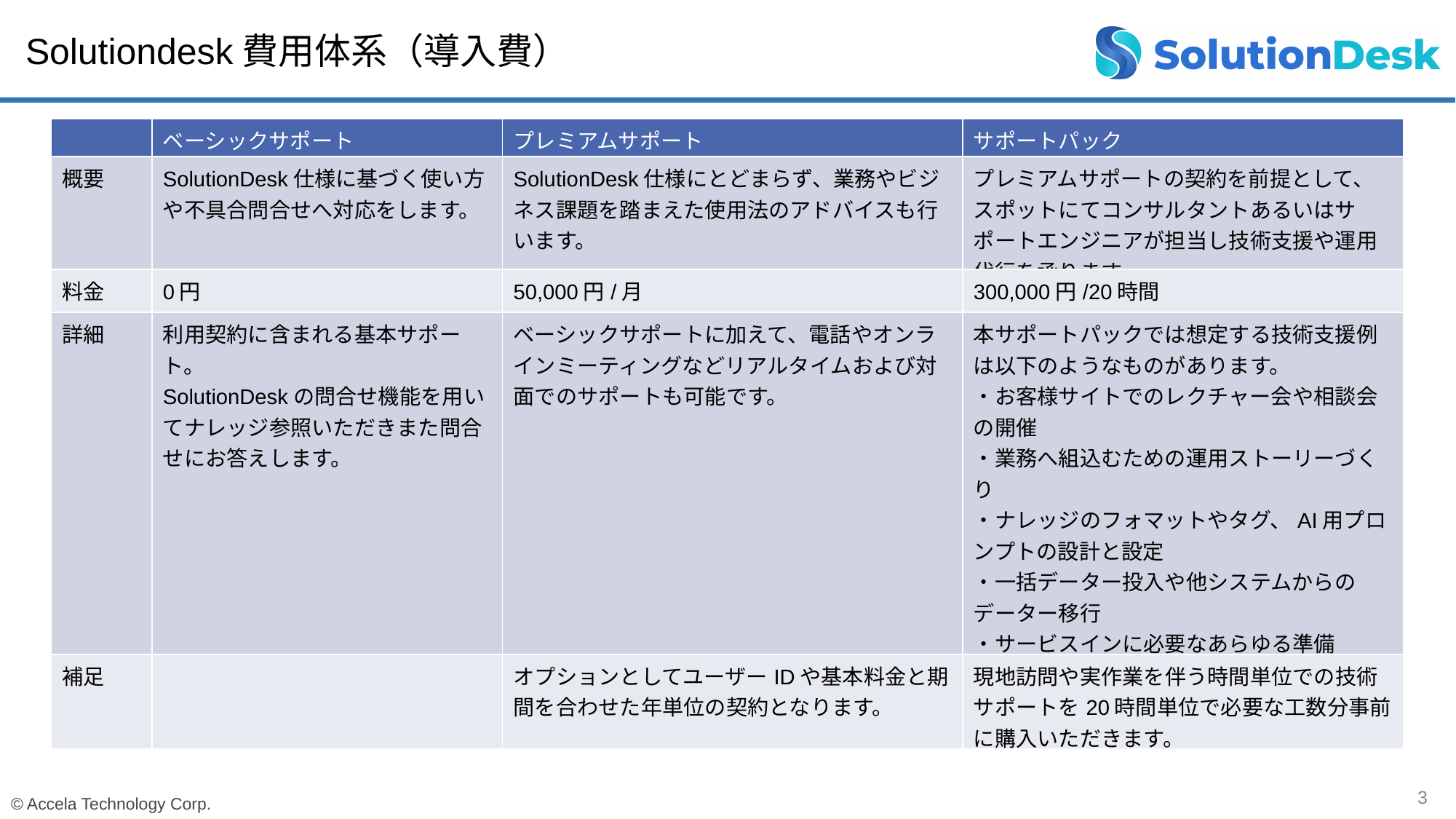

Solutiondesk費用体系（導入費）
|  | ベーシックサポート | プレミアムサポート | サポートパック |
| --- | --- | --- | --- |
| 概要 | SolutionDesk仕様に基づく使い方や不具合問合せへ対応をします。 | SolutionDesk仕様にとどまらず、業務やビジネス課題を踏まえた使用法のアドバイスも行います。 | プレミアムサポートの契約を前提として、スポットにてコンサルタントあるいはサポートエンジニアが担当し技術支援や運用代行を承ります。 |
| 料金 | 0円 | 50,000円/月 | 300,000円/20時間 |
| 詳細 | 利用契約に含まれる基本サポート。 SolutionDeskの問合せ機能を用いてナレッジ参照いただきまた問合せにお答えします。 | ベーシックサポートに加えて、電話やオンラインミーティングなどリアルタイムおよび対面でのサポートも可能です。 | 本サポートパックでは想定する技術支援例は以下のようなものがあります。 ・お客様サイトでのレクチャー会や相談会の開催 ・業務へ組込むための運用ストーリーづくり ・ナレッジのフォマットやタグ、AI用プロンプトの設計と設定 ・一括データー投入や他システムからのデーター移行 ・サービスインに必要なあらゆる準備 ・ID登録や各種フォーマットやナレッジの管理などシステム運用代行 |
| 補足 |  | オプションとしてユーザーIDや基本料金と期間を合わせた年単位の契約となります。 | 現地訪問や実作業を伴う時間単位での技術サポートを20時間単位で必要な工数分事前に購入いただきます。 |
3